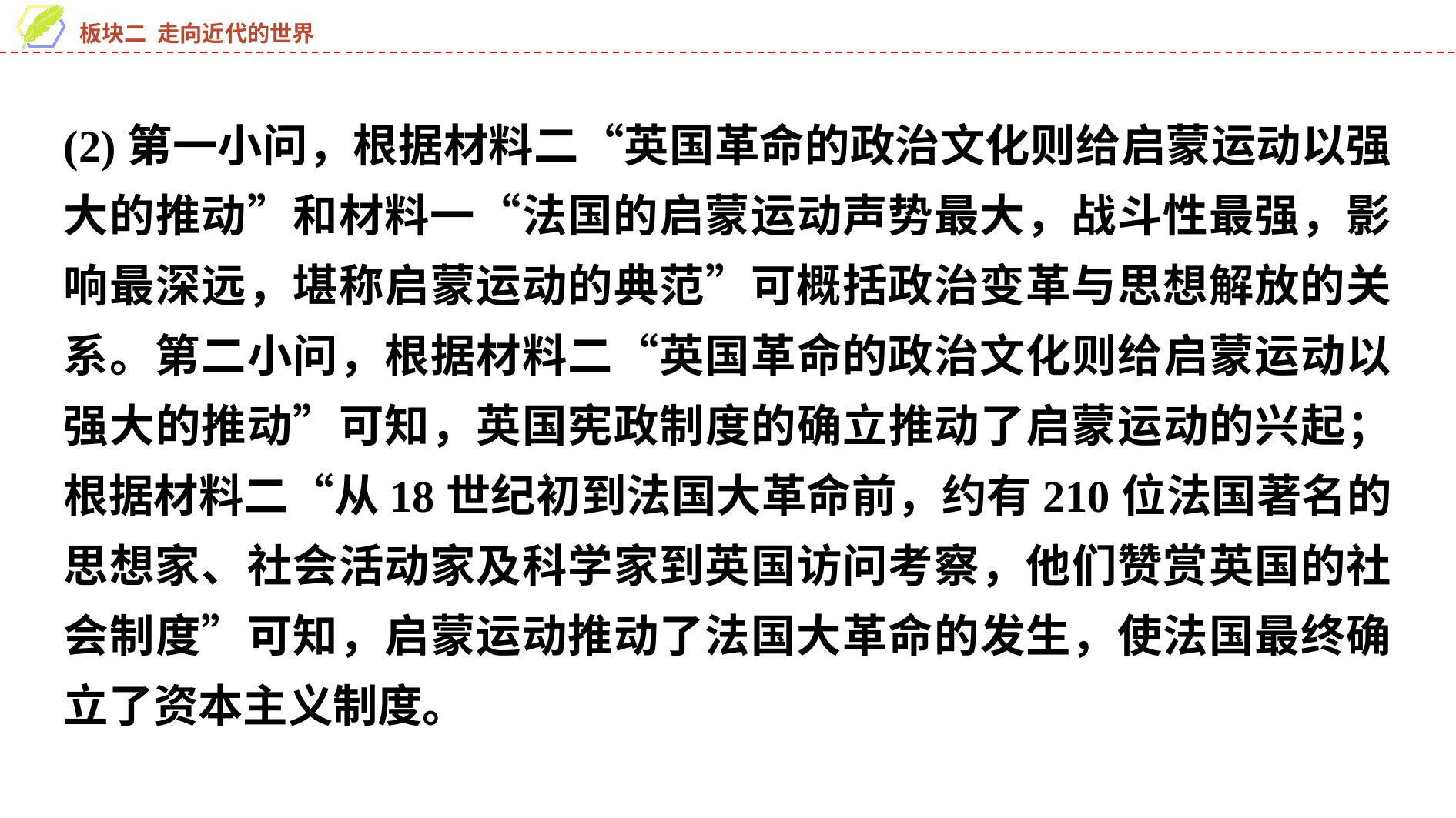

(2)第一小问，根据材料二“英国革命的政治文化则给启蒙运动以强大的推动”和材料一“法国的启蒙运动声势最大，战斗性最强，影响最深远，堪称启蒙运动的典范”可概括政治变革与思想解放的关系。第二小问，根据材料二“英国革命的政治文化则给启蒙运动以强大的推动”可知，英国宪政制度的确立推动了启蒙运动的兴起；根据材料二“从18世纪初到法国大革命前，约有210位法国著名的思想家、社会活动家及科学家到英国访问考察，他们赞赏英国的社会制度”可知，启蒙运动推动了法国大革命的发生，使法国最终确立了资本主义制度。